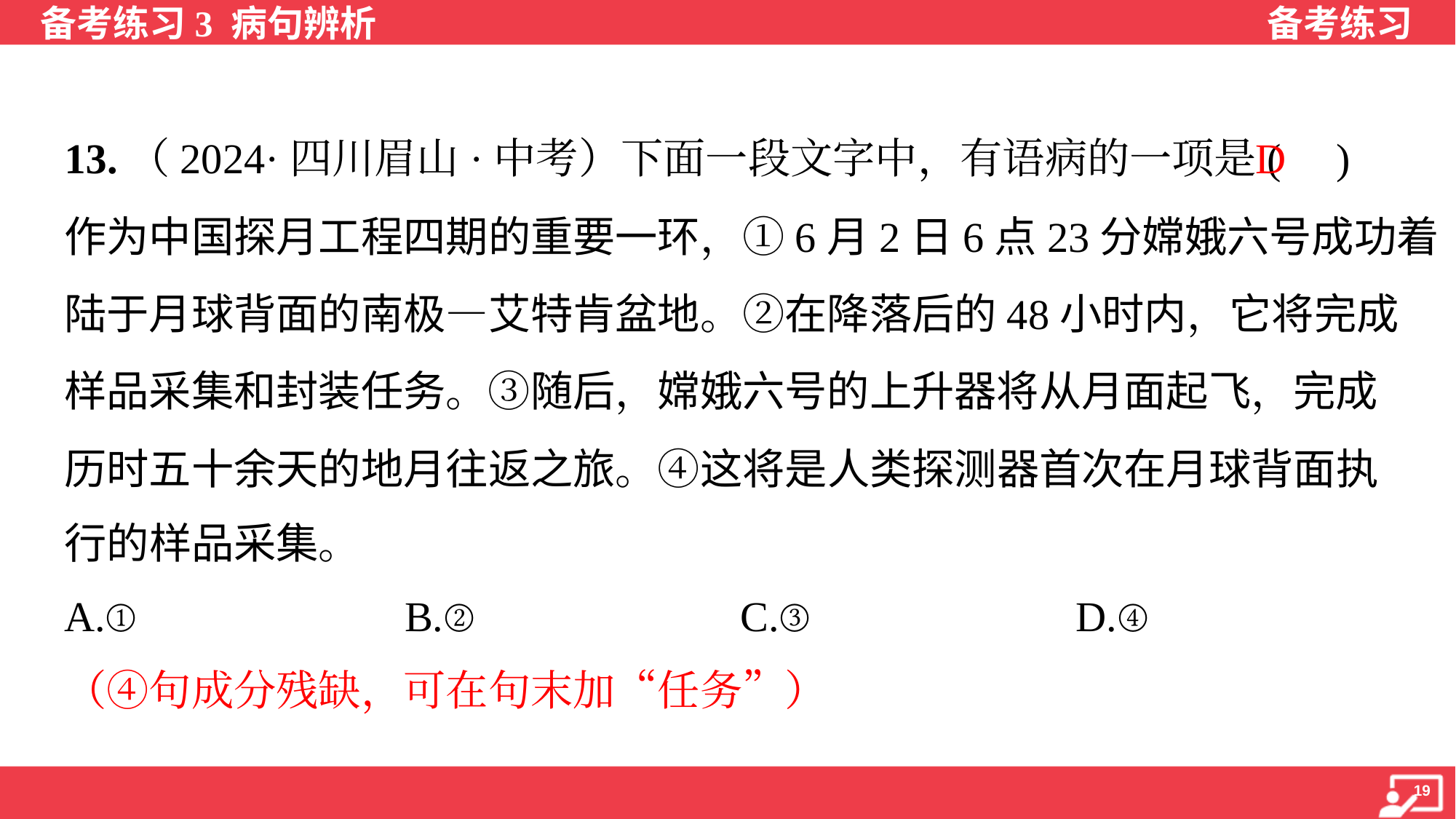

D
13.（2024·四川眉山·中考）下面一段文字中，有语病的一项是(     )
作为中国探月工程四期的重要一环，①6月2日6点23分嫦娥六号成功着
陆于月球背面的南极—艾特肯盆地。②在降落后的48小时内，它将完成
样品采集和封装任务。③随后，嫦娥六号的上升器将从月面起飞，完成
历时五十余天的地月往返之旅。④这将是人类探测器首次在月球背面执
行的样品采集。
A.①	B.②	C.③	D.④
（④句成分残缺，可在句末加“任务”）